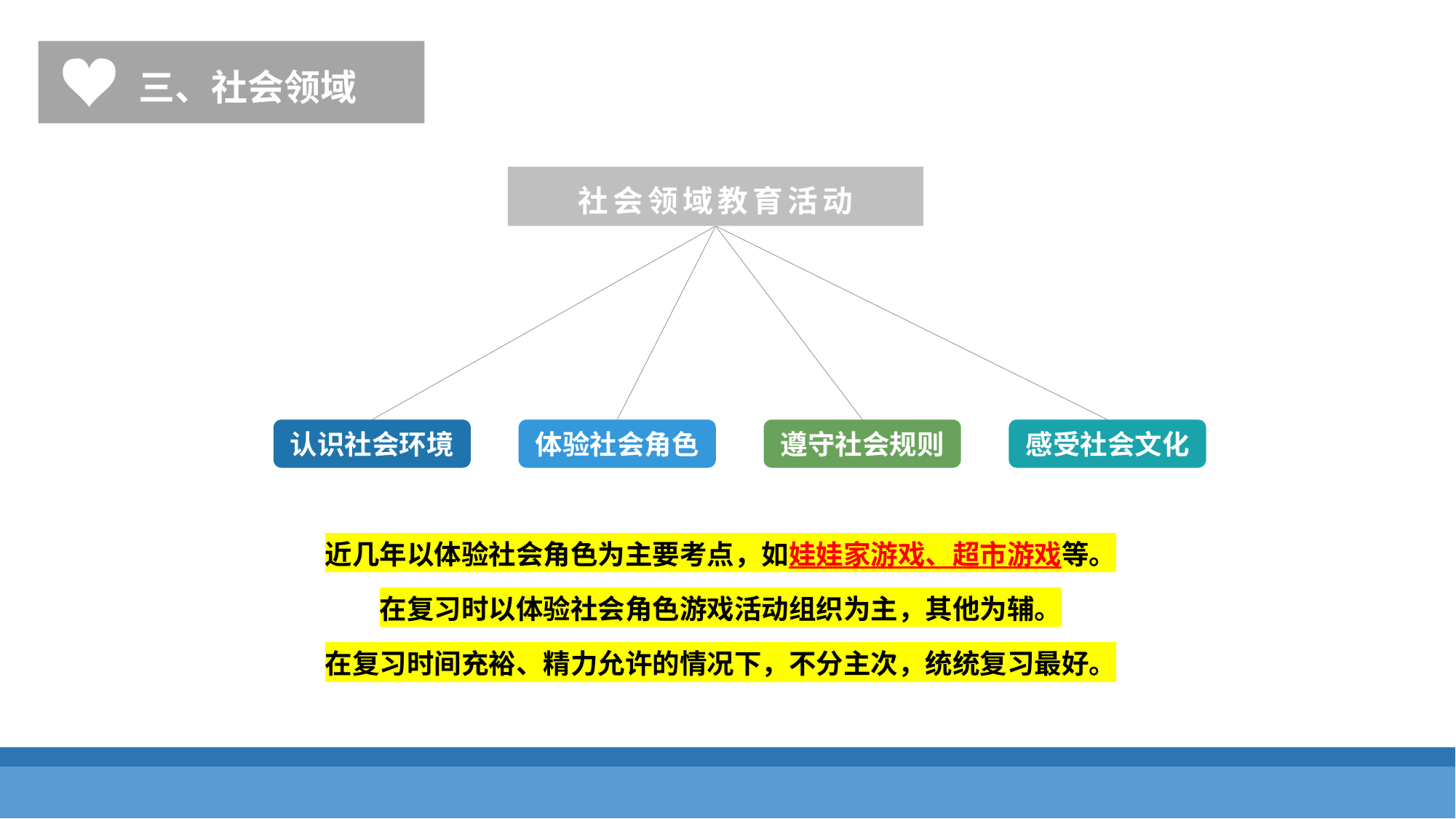

三、社会领域
社会领域教育活动
感受社会文化
认识社会环境
体验社会角色
遵守社会规则
近几年以体验社会角色为主要考点，如娃娃家游戏、超市游戏等。
在复习时以体验社会角色游戏活动组织为主，其他为辅。
在复习时间充裕、精力允许的情况下，不分主次，统统复习最好。